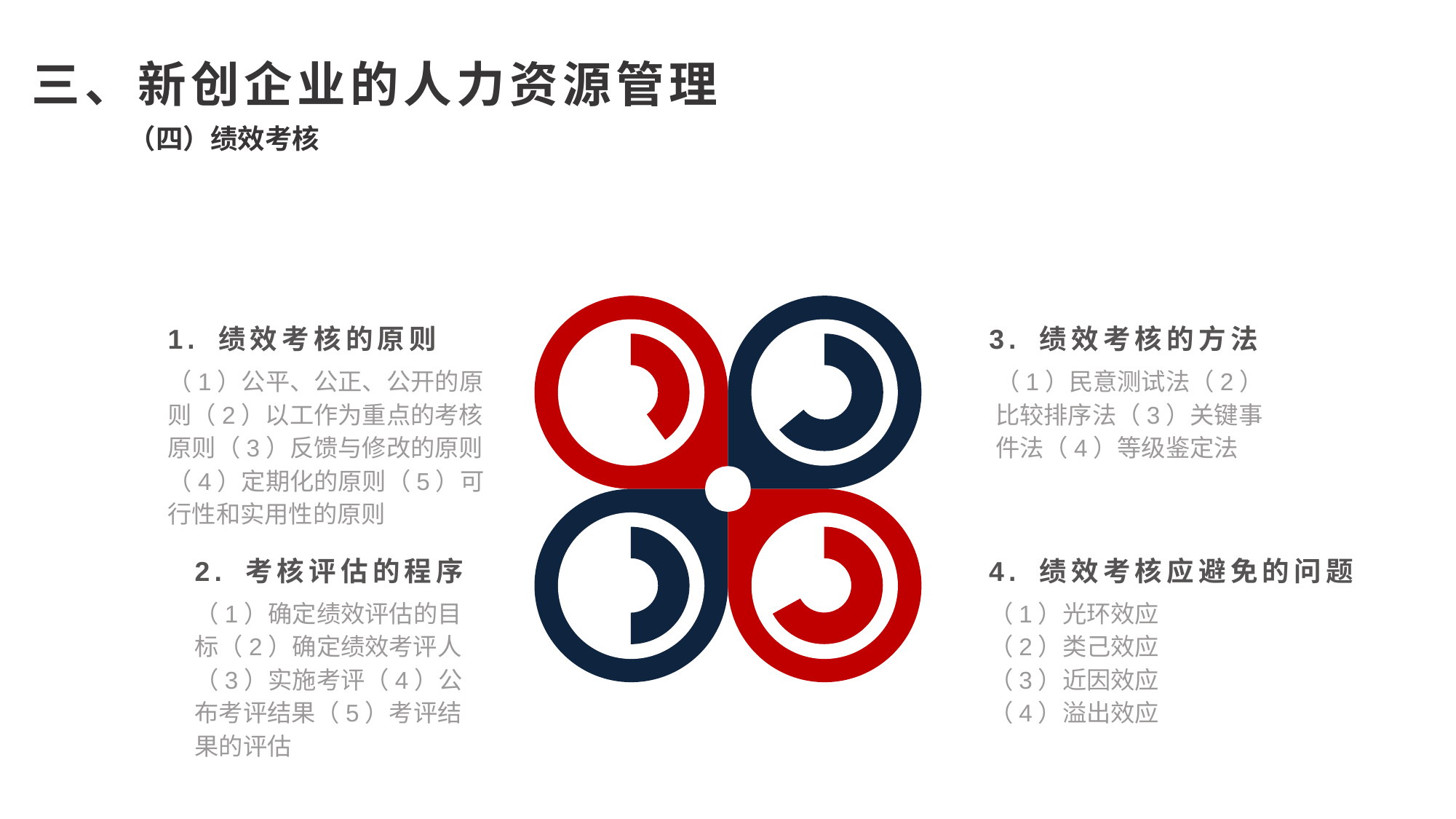

三、新创企业的人力资源管理
（四）绩效考核

1. 绩效考核的原则
（1）公平、公正、公开的原则（2）以工作为重点的考核原则（3）反馈与修改的原则（4）定期化的原则（5）可行性和实用性的原则
3. 绩效考核的方法
（1）民意测试法（2）比较排序法（3）关键事件法（4）等级鉴定法
2. 考核评估的程序
（1）确定绩效评估的目标（2）确定绩效考评人（3）实施考评（4）公布考评结果（5）考评结果的评估
4. 绩效考核应避免的问题
（1）光环效应
（2）类己效应
（3）近因效应
（4）溢出效应